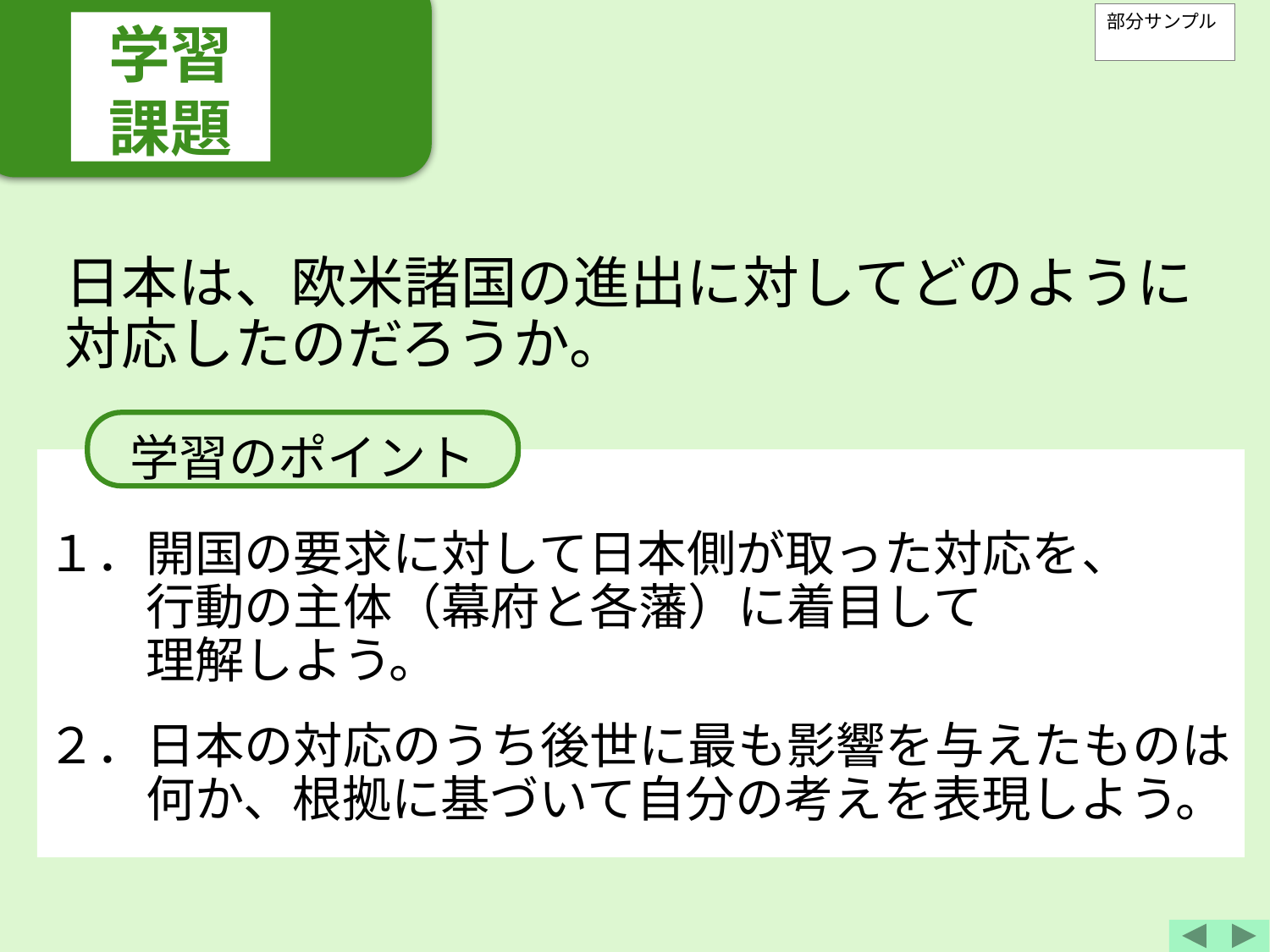

学習
課題
部分サンプル
日本は、欧米諸国の進出に対してどのように対応したのだろうか。
学習のポイント
１．開国の要求に対して日本側が取った対応を、
　　行動の主体（幕府と各藩）に着目して
　　理解しよう。
２．日本の対応のうち後世に最も影響を与えたものは
　　何か、根拠に基づいて自分の考えを表現しよう。